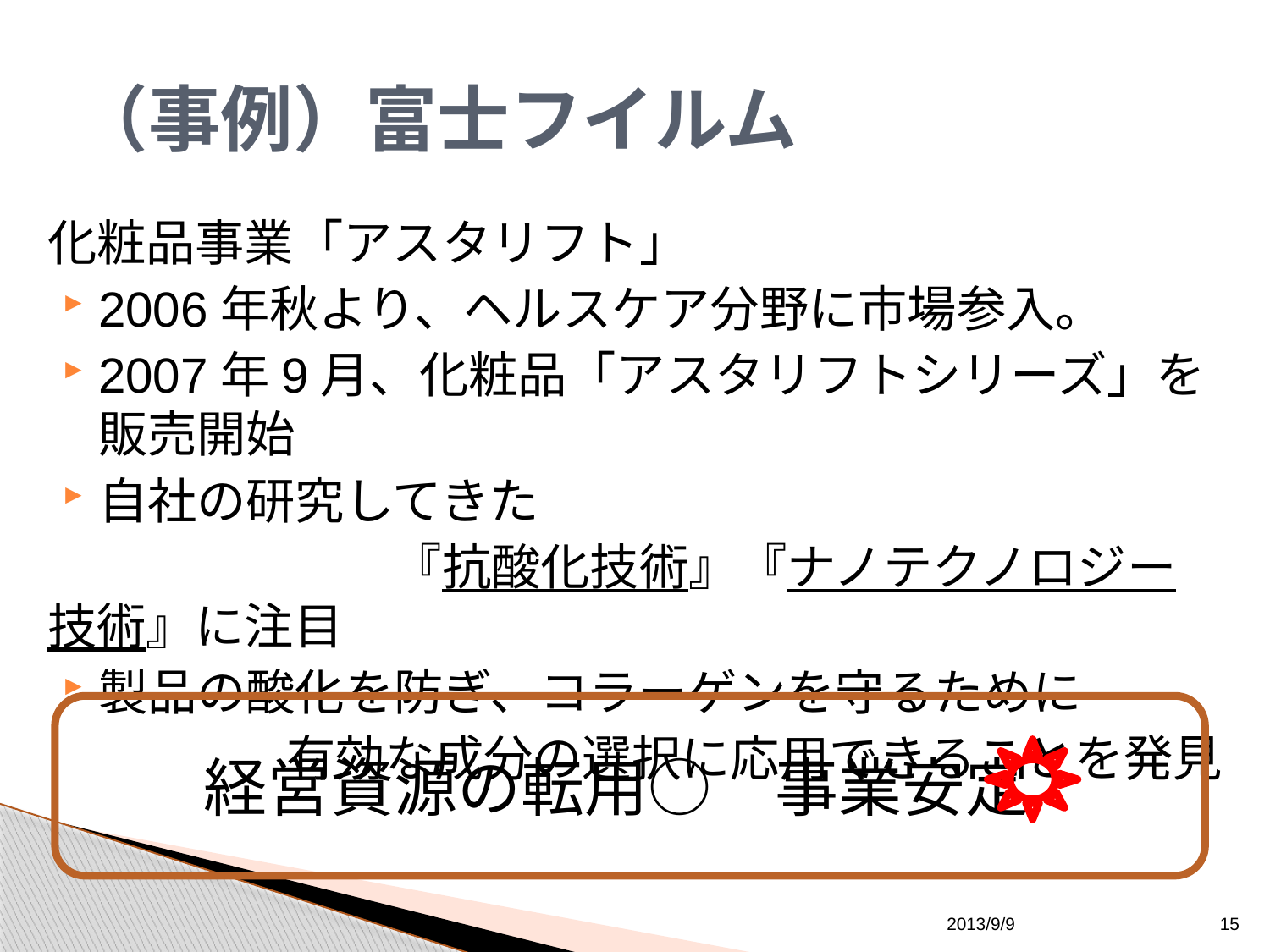

# （事例）富士フイルム
化粧品事業「アスタリフト」
2006年秋より、ヘルスケア分野に市場参入。
2007年9月、化粧品「アスタリフトシリーズ」を販売開始
自社の研究してきた
　　　　　　　『抗酸化技術』『ナノテクノロジー技術』に注目
製品の酸化を防ぎ、コラーゲンを守るために
有効な成分の選択に応用できることを発見
　　経営資源の転用○　事業安定

2013/9/9
15